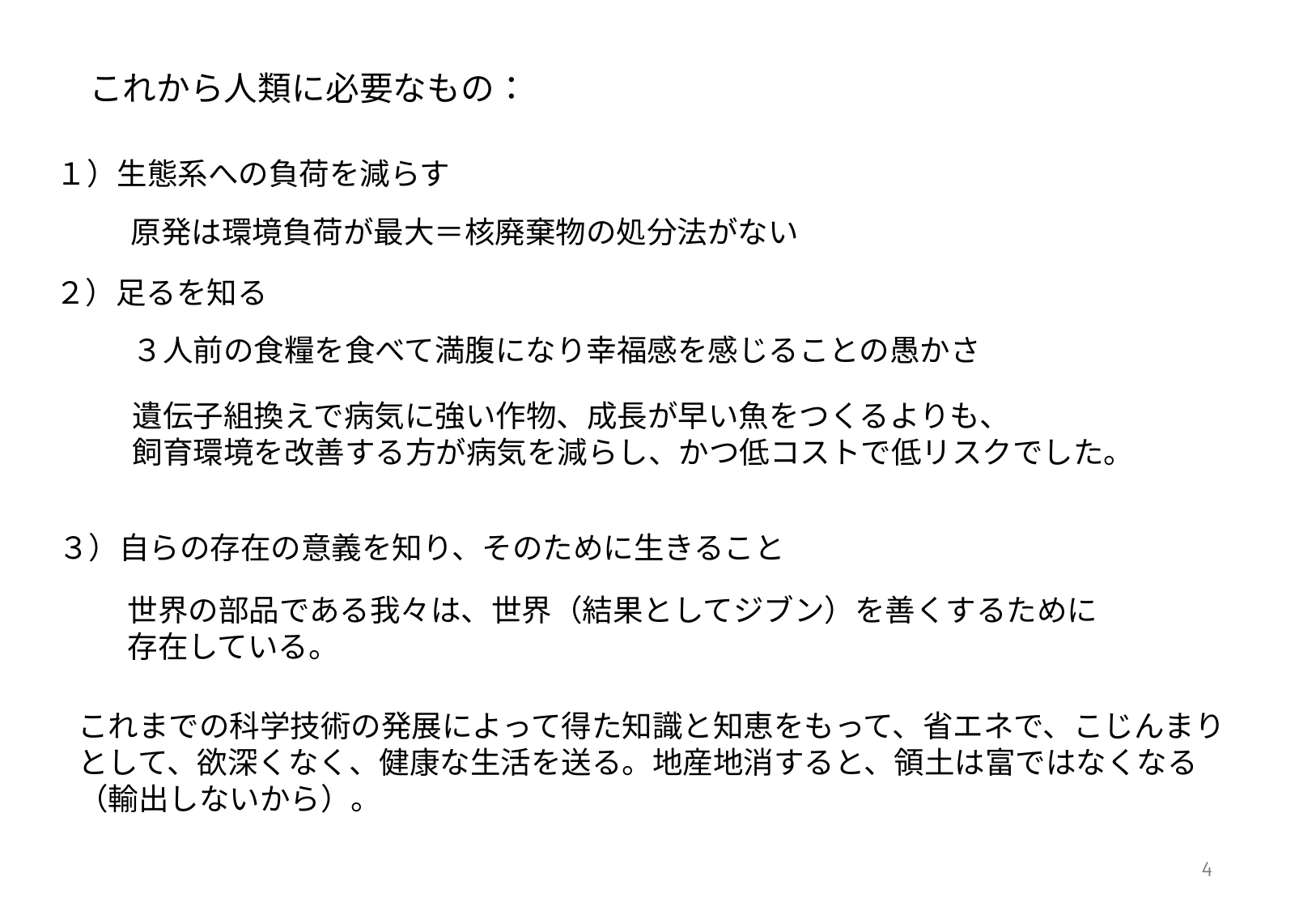

これから人類に必要なもの：
１）生態系への負荷を減らす
原発は環境負荷が最大＝核廃棄物の処分法がない
２）足るを知る
３人前の食糧を食べて満腹になり幸福感を感じることの愚かさ
遺伝子組換えで病気に強い作物、成長が早い魚をつくるよりも、
飼育環境を改善する方が病気を減らし、かつ低コストで低リスクでした。
３）自らの存在の意義を知り、そのために生きること
世界の部品である我々は、世界（結果としてジブン）を善くするために存在している。
これまでの科学技術の発展によって得た知識と知恵をもって、省エネで、こじんまりとして、欲深くなく、健康な生活を送る。地産地消すると、領土は富ではなくなる（輸出しないから）。
4